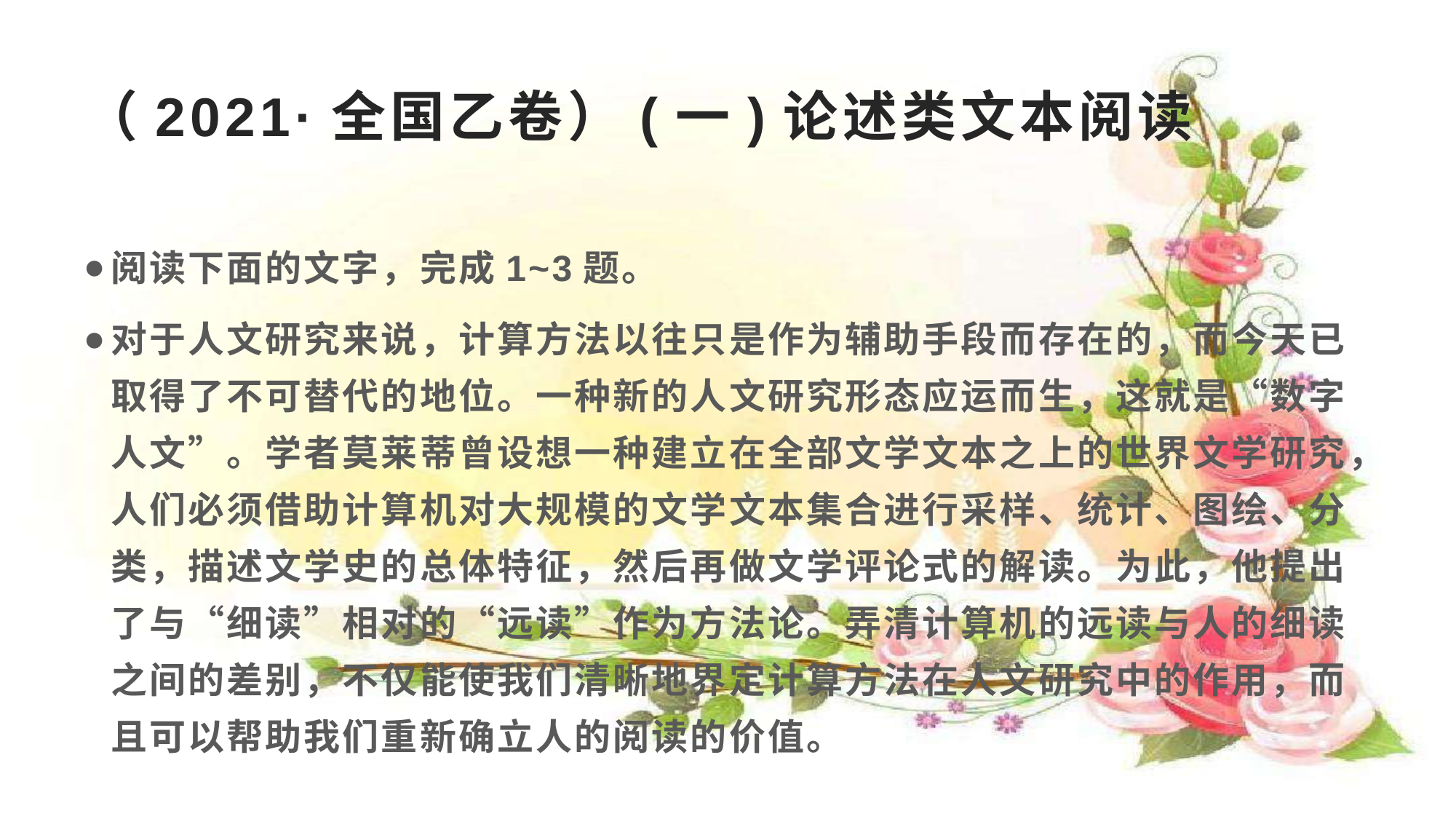

# （2021·全国乙卷）(一)论述类文本阅读

阅读下面的文字，完成1~3题。
对于人文研究来说，计算方法以往只是作为辅助手段而存在的，而今天已取得了不可替代的地位。一种新的人文研究形态应运而生，这就是“数字人文”。学者莫莱蒂曾设想一种建立在全部文学文本之上的世界文学研究，人们必须借助计算机对大规模的文学文本集合进行采样、统计、图绘、分类，描述文学史的总体特征，然后再做文学评论式的解读。为此，他提出了与“细读”相对的“远读”作为方法论。弄清计算机的远读与人的细读之间的差别，不仅能使我们清晰地界定计算方法在人文研究中的作用，而且可以帮助我们重新确立人的阅读的价值。